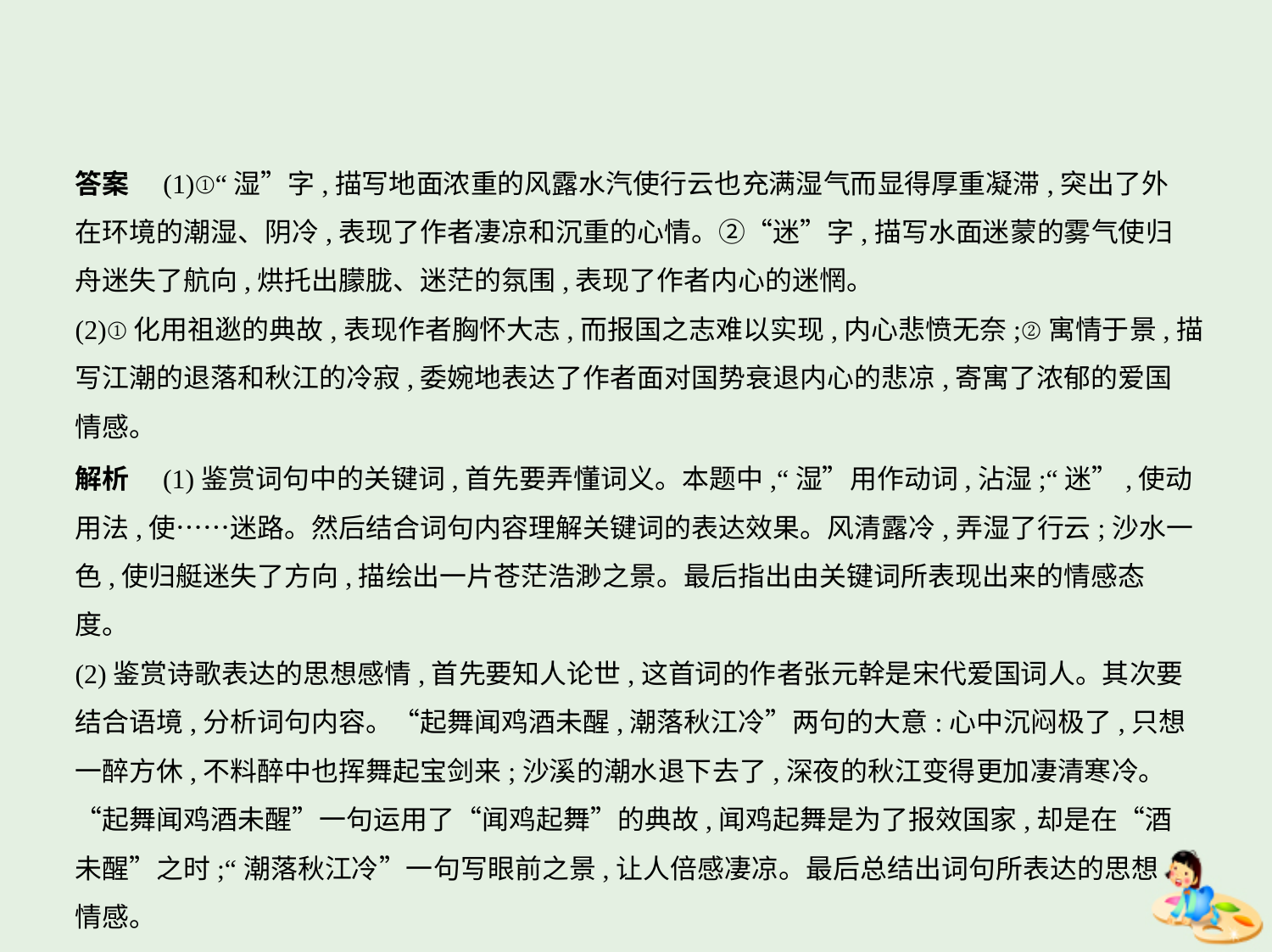

答案　(1)①“湿”字,描写地面浓重的风露水汽使行云也充满湿气而显得厚重凝滞,突出了外
在环境的潮湿、阴冷,表现了作者凄凉和沉重的心情。②“迷”字,描写水面迷蒙的雾气使归
舟迷失了航向,烘托出朦胧、迷茫的氛围,表现了作者内心的迷惘。
(2)①化用祖逖的典故,表现作者胸怀大志,而报国之志难以实现,内心悲愤无奈;②寓情于景,描
写江潮的退落和秋江的冷寂,委婉地表达了作者面对国势衰退内心的悲凉,寄寓了浓郁的爱国
情感。
解析　(1)鉴赏词句中的关键词,首先要弄懂词义。本题中,“湿”用作动词,沾湿;“迷”,使动
用法,使……迷路。然后结合词句内容理解关键词的表达效果。风清露冷,弄湿了行云;沙水一
色,使归艇迷失了方向,描绘出一片苍茫浩渺之景。最后指出由关键词所表现出来的情感态
度。
(2)鉴赏诗歌表达的思想感情,首先要知人论世,这首词的作者张元幹是宋代爱国词人。其次要
结合语境,分析词句内容。“起舞闻鸡酒未醒,潮落秋江冷”两句的大意:心中沉闷极了,只想
一醉方休,不料醉中也挥舞起宝剑来;沙溪的潮水退下去了,深夜的秋江变得更加凄清寒冷。
“起舞闻鸡酒未醒”一句运用了“闻鸡起舞”的典故,闻鸡起舞是为了报效国家,却是在“酒
未醒”之时;“潮落秋江冷”一句写眼前之景,让人倍感凄凉。最后总结出词句所表达的思想
情感。